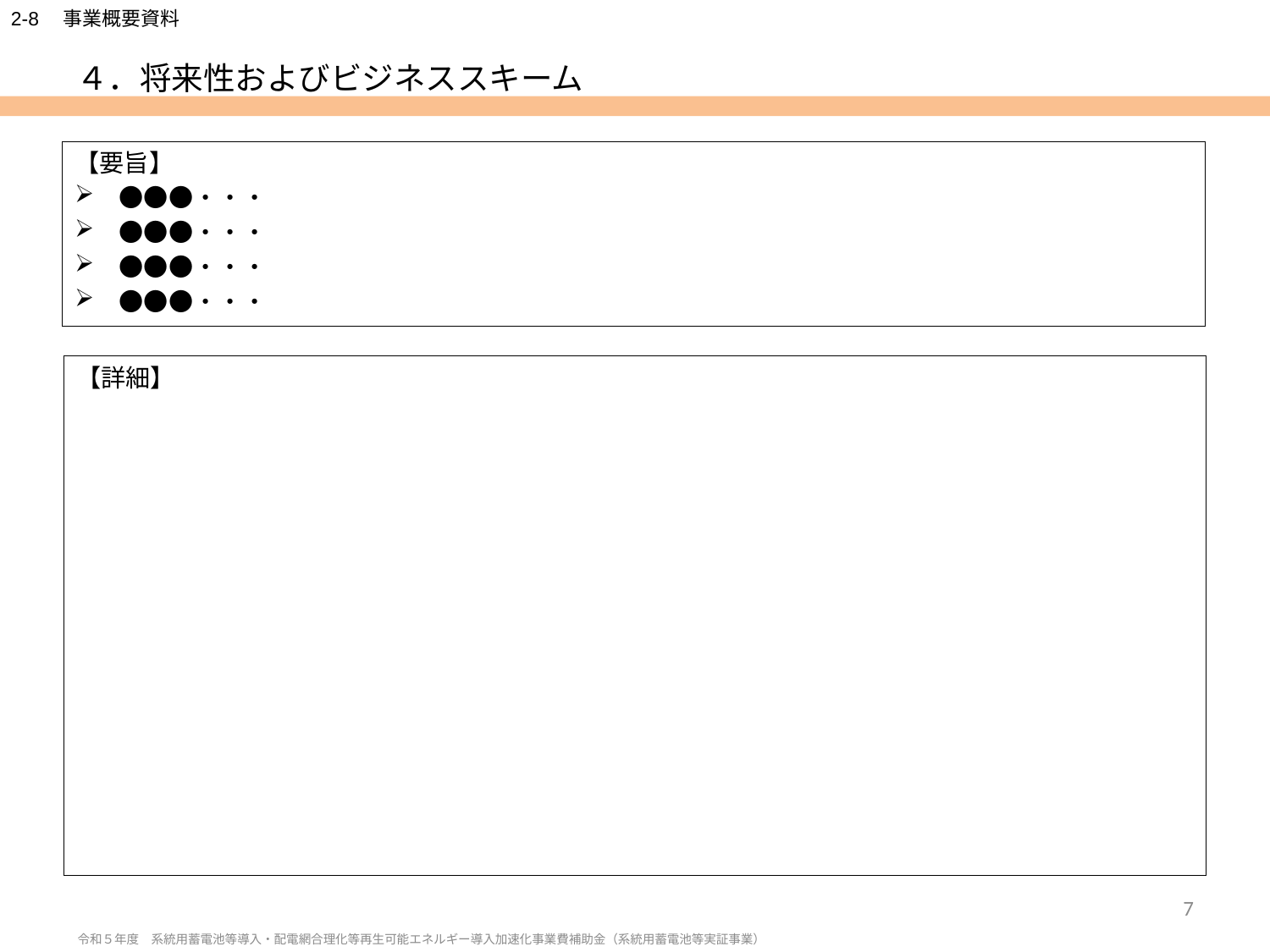

# ４．将来性およびビジネススキーム
【要旨】
　●●●・・・
　●●●・・・
　●●●・・・
　●●●・・・
【詳細】
7